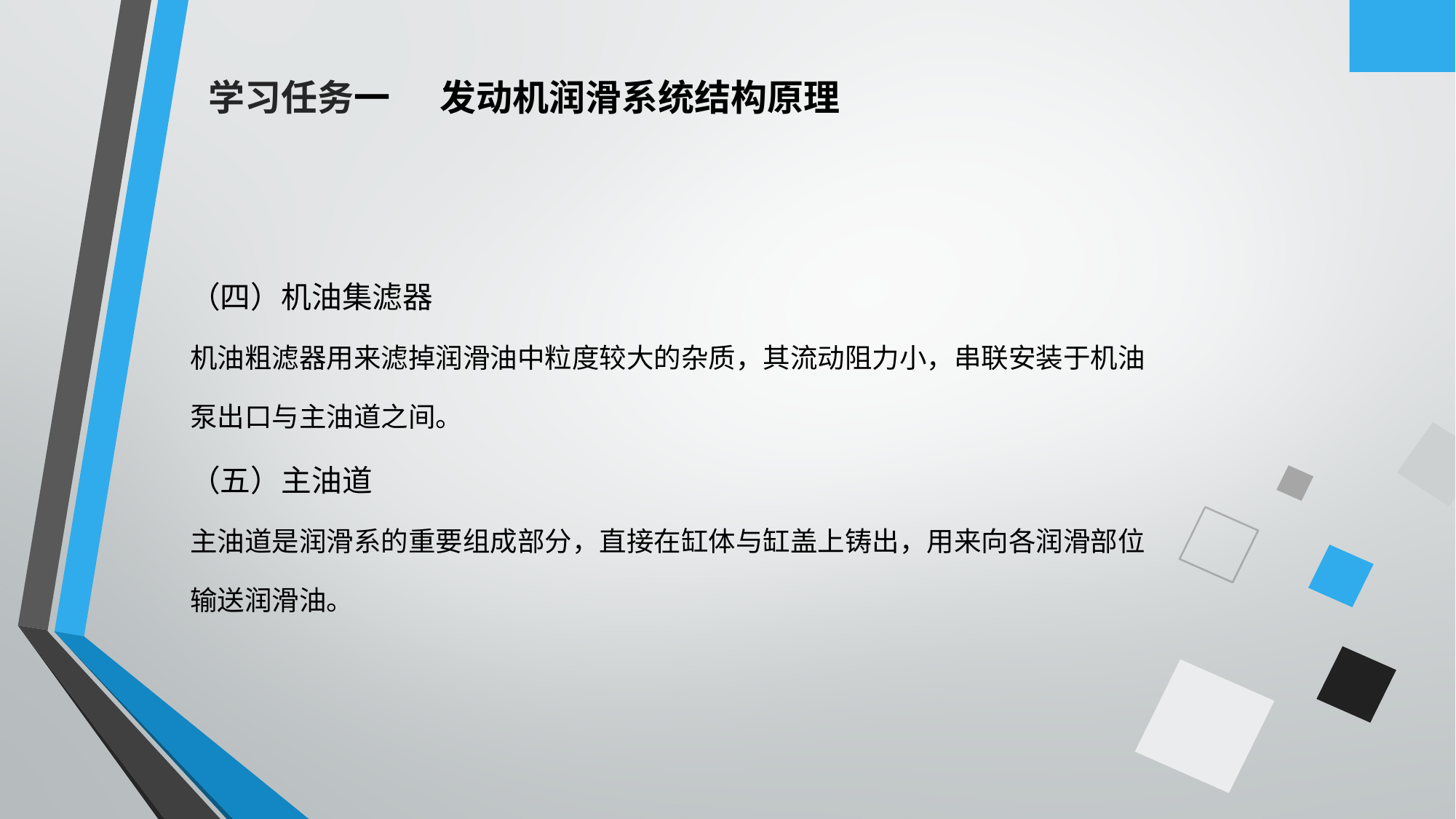

学习任务一      发动机润滑系统结构原理

（四）机油集滤器
机油粗滤器用来滤掉润滑油中粒度较大的杂质，其流动阻力小，串联安装于机油泵出口与主油道之间。
（五）主油道
主油道是润滑系的重要组成部分，直接在缸体与缸盖上铸出，用来向各润滑部位
输送润滑油。